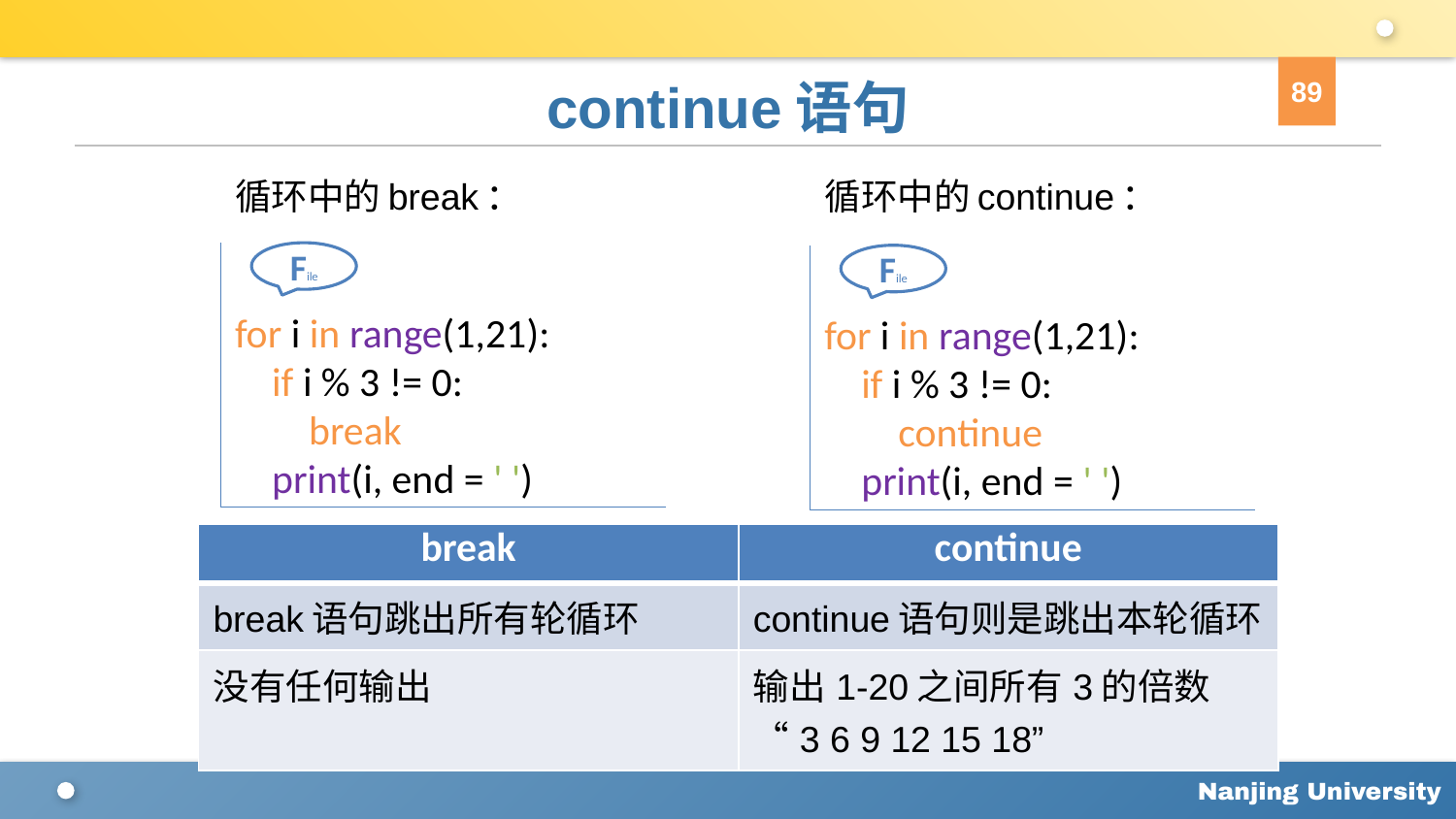

89
# continue语句
循环中的break：

循环中的continue：

for i in range(1,21):
    if i % 3 != 0:
        break
    print(i, end = ' ')
File

for i in range(1,21):
    if i % 3 != 0:
        continue
    print(i, end = ' ')
File
| break | continue |
| --- | --- |
| break语句跳出所有轮循环 | continue语句则是跳出本轮循环 |
| 没有任何输出 | 输出1-20之间所有3的倍数“3 6 9 12 15 18” |